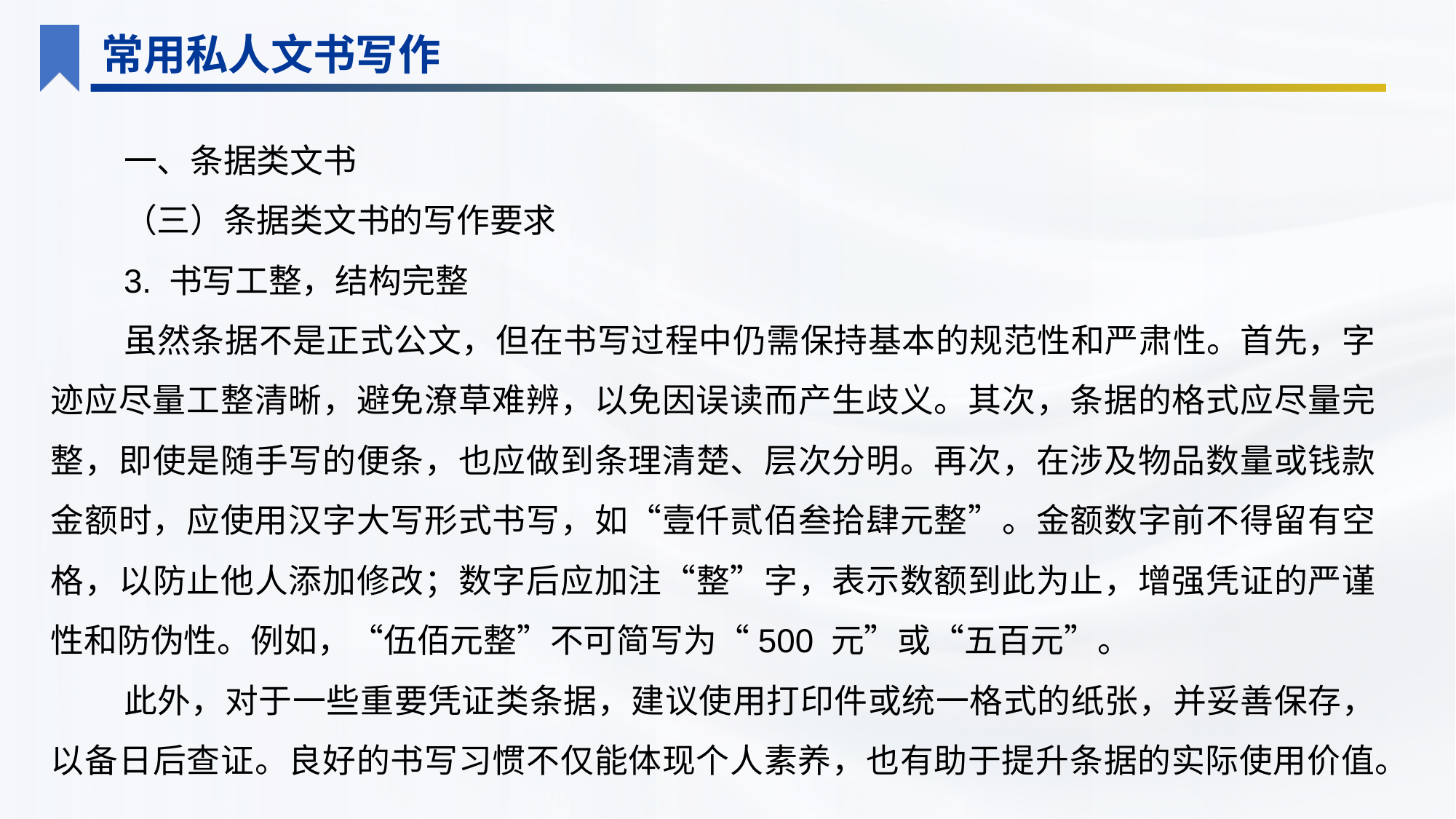

常用私人文书写作
一、条据类文书
（三）条据类文书的写作要求
3. 书写工整，结构完整
虽然条据不是正式公文，但在书写过程中仍需保持基本的规范性和严肃性。首先，字迹应尽量工整清晰，避免潦草难辨，以免因误读而产生歧义。其次，条据的格式应尽量完整，即使是随手写的便条，也应做到条理清楚、层次分明。再次，在涉及物品数量或钱款金额时，应使用汉字大写形式书写，如“壹仟贰佰叁拾肆元整”。金额数字前不得留有空格，以防止他人添加修改；数字后应加注“整”字，表示数额到此为止，增强凭证的严谨性和防伪性。例如，“伍佰元整”不可简写为“500 元”或“五百元”。
此外，对于一些重要凭证类条据，建议使用打印件或统一格式的纸张，并妥善保存，以备日后查证。良好的书写习惯不仅能体现个人素养，也有助于提升条据的实际使用价值。